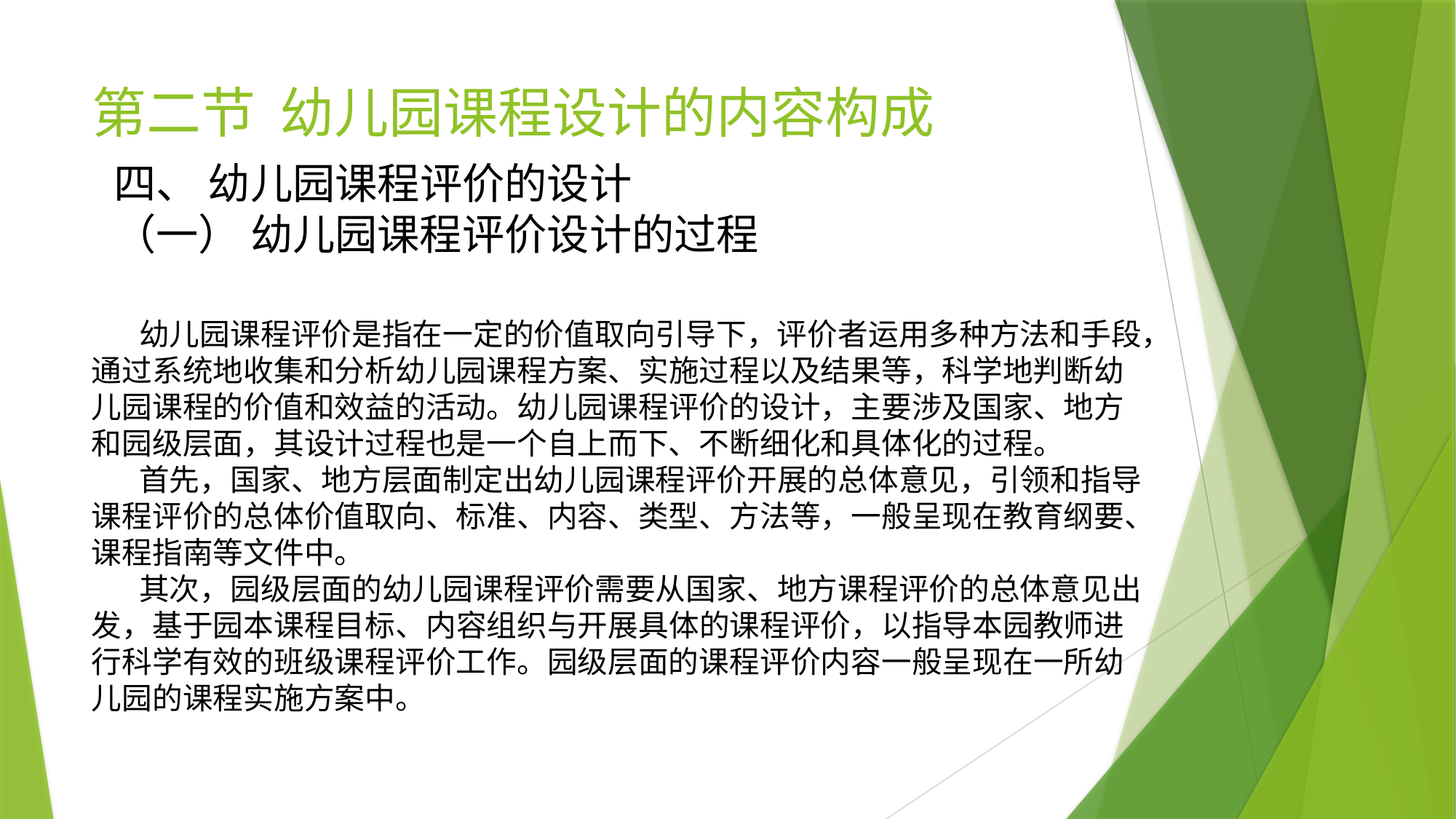

# 第二节  幼儿园课程设计的内容构成
四、 幼儿园课程评价的设计
（一） 幼儿园课程评价设计的过程
      幼儿园课程评价是指在一定的价值取向引导下，评价者运用多种方法和手段，通过系统地收集和分析幼儿园课程方案、实施过程以及结果等，科学地判断幼儿园课程的价值和效益的活动。幼儿园课程评价的设计，主要涉及国家、地方和园级层面，其设计过程也是一个自上而下、不断细化和具体化的过程。
      首先，国家、地方层面制定出幼儿园课程评价开展的总体意见，引领和指导课程评价的总体价值取向、标准、内容、类型、方法等，一般呈现在教育纲要、课程指南等文件中。
      其次，园级层面的幼儿园课程评价需要从国家、地方课程评价的总体意见出发，基于园本课程目标、内容组织与开展具体的课程评价，以指导本园教师进行科学有效的班级课程评价工作。园级层面的课程评价内容一般呈现在一所幼儿园的课程实施方案中。